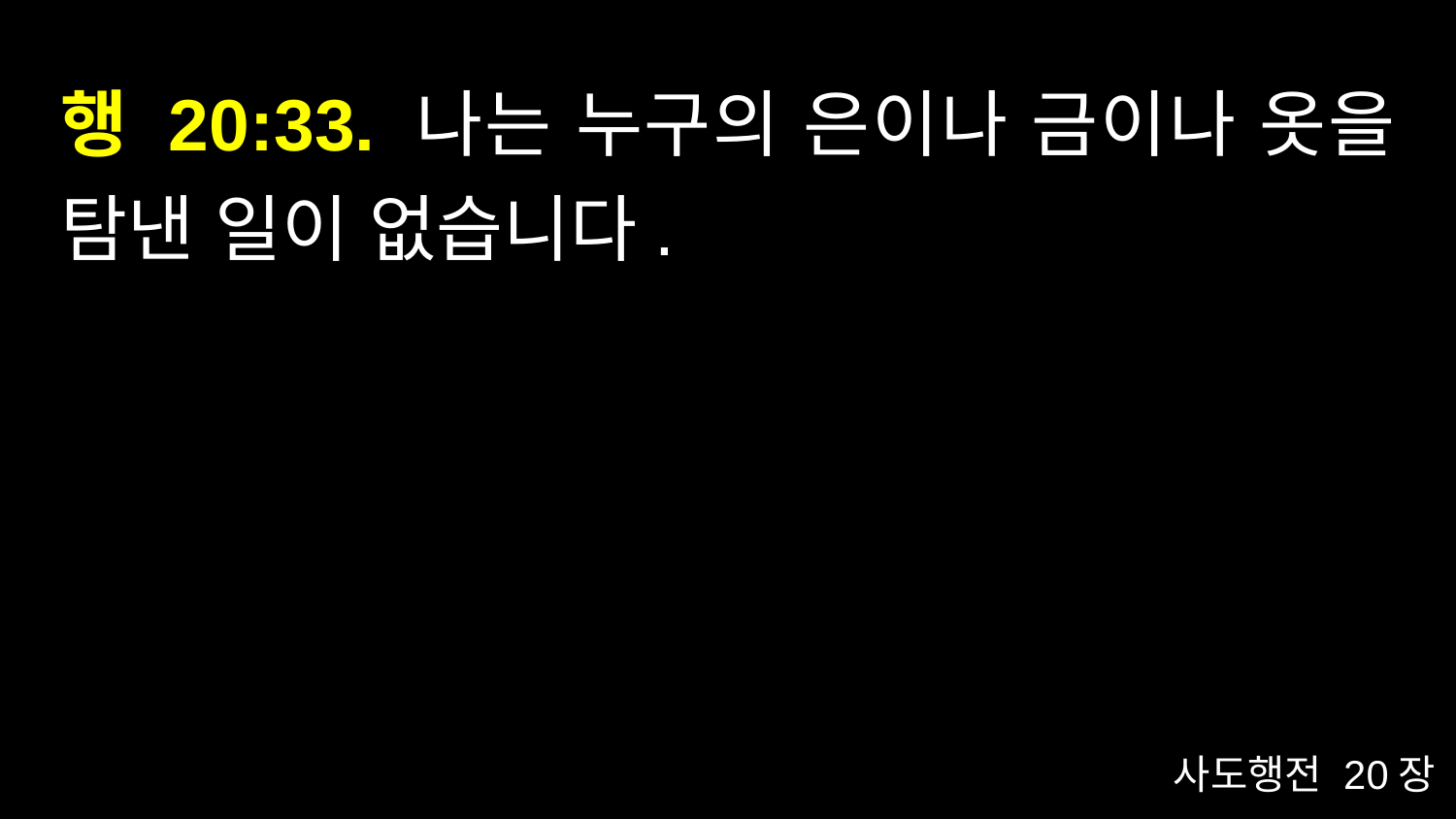

# 행 20:33. 나는 누구의 은이나 금이나 옷을 탐낸 일이 없습니다.
사도행전 20장